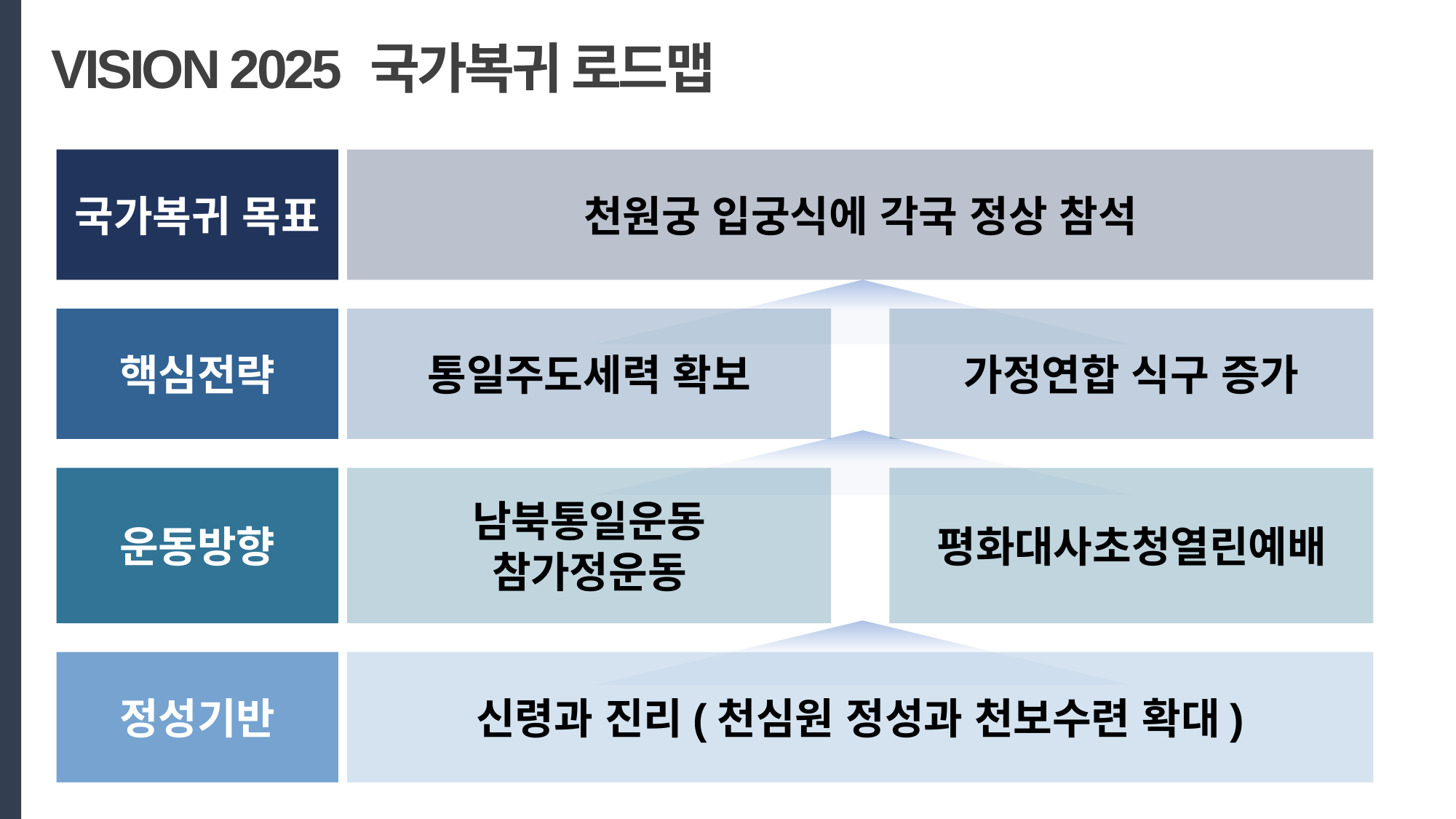

VISION 2025 국가복귀 로드맵
국가복귀 목표
천원궁 입궁식에 각국 정상 참석

핵심전략
통일주도세력 확보
가정연합 식구 증가

운동방향
남북통일운동
참가정운동
평화대사초청열린예배

정성기반
신령과 진리(천심원 정성과 천보수련 확대)